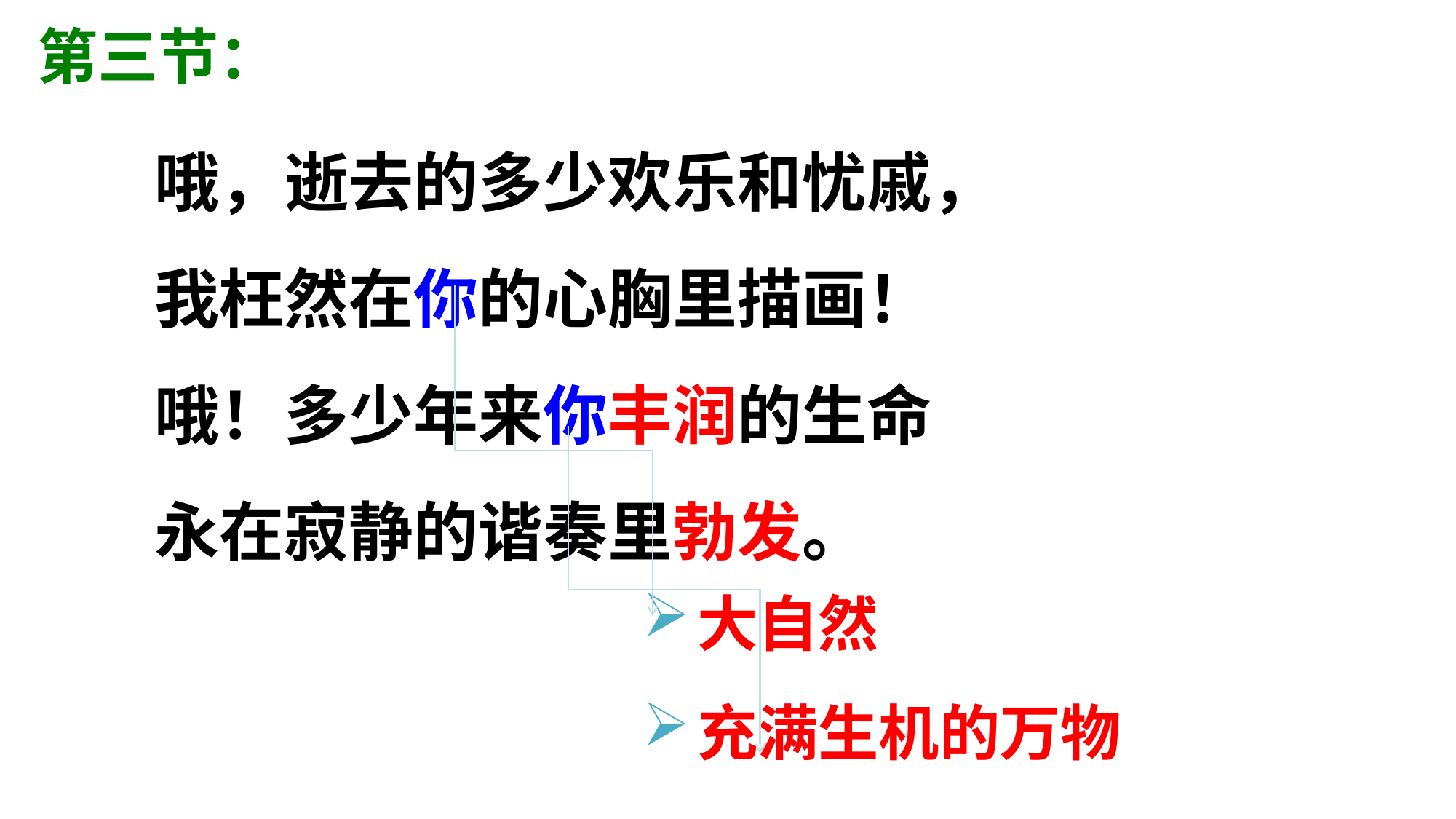

第三节：
哦，逝去的多少欢乐和忧戚，
我枉然在你的心胸里描画！
哦！多少年来你丰润的生命
永在寂静的谐奏里勃发。
大自然
充满生机的万物